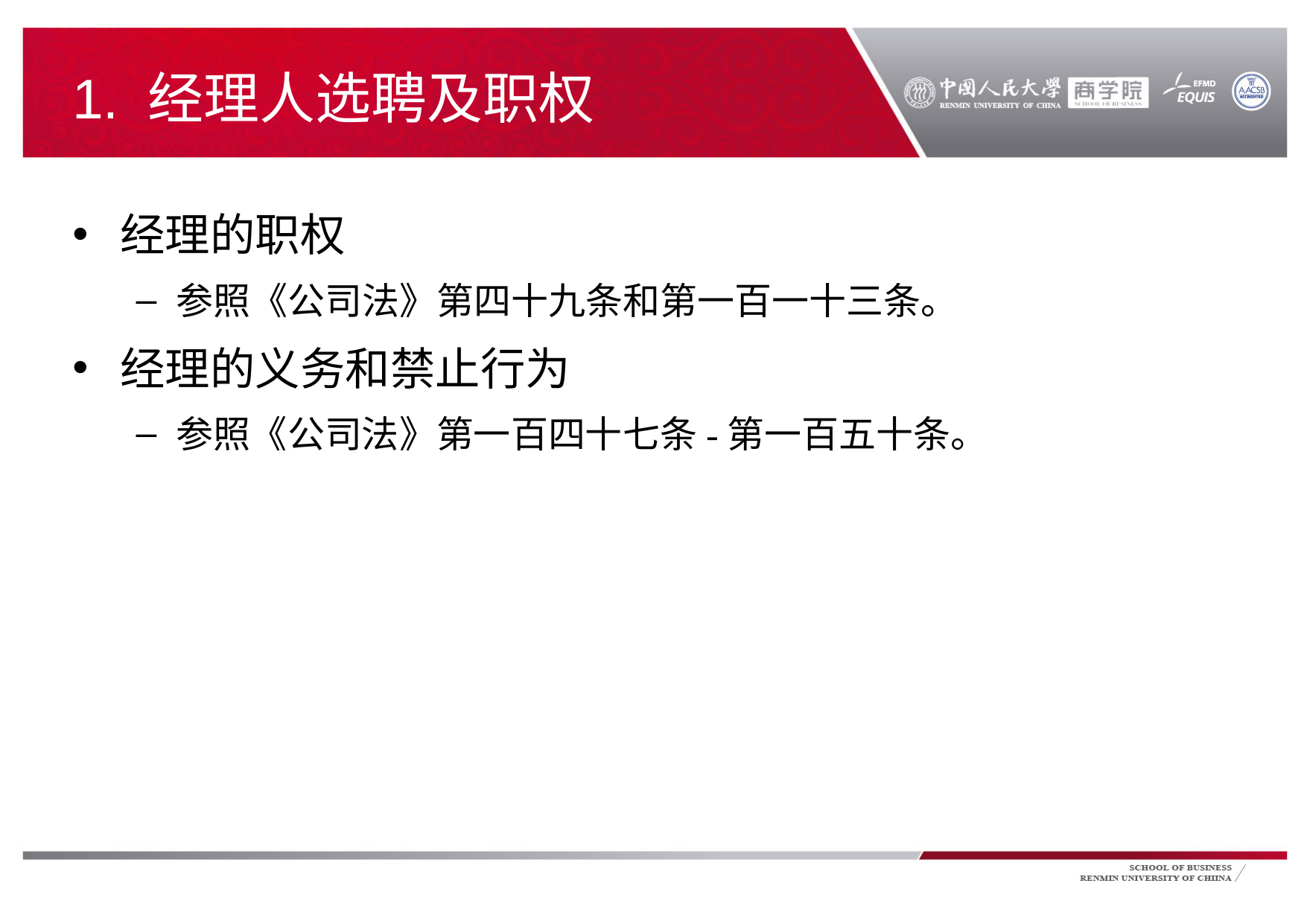

# 1. 经理人选聘及职权
经理的职权
参照《公司法》第四十九条和第一百一十三条。
经理的义务和禁止行为
参照《公司法》第一百四十七条-第一百五十条。